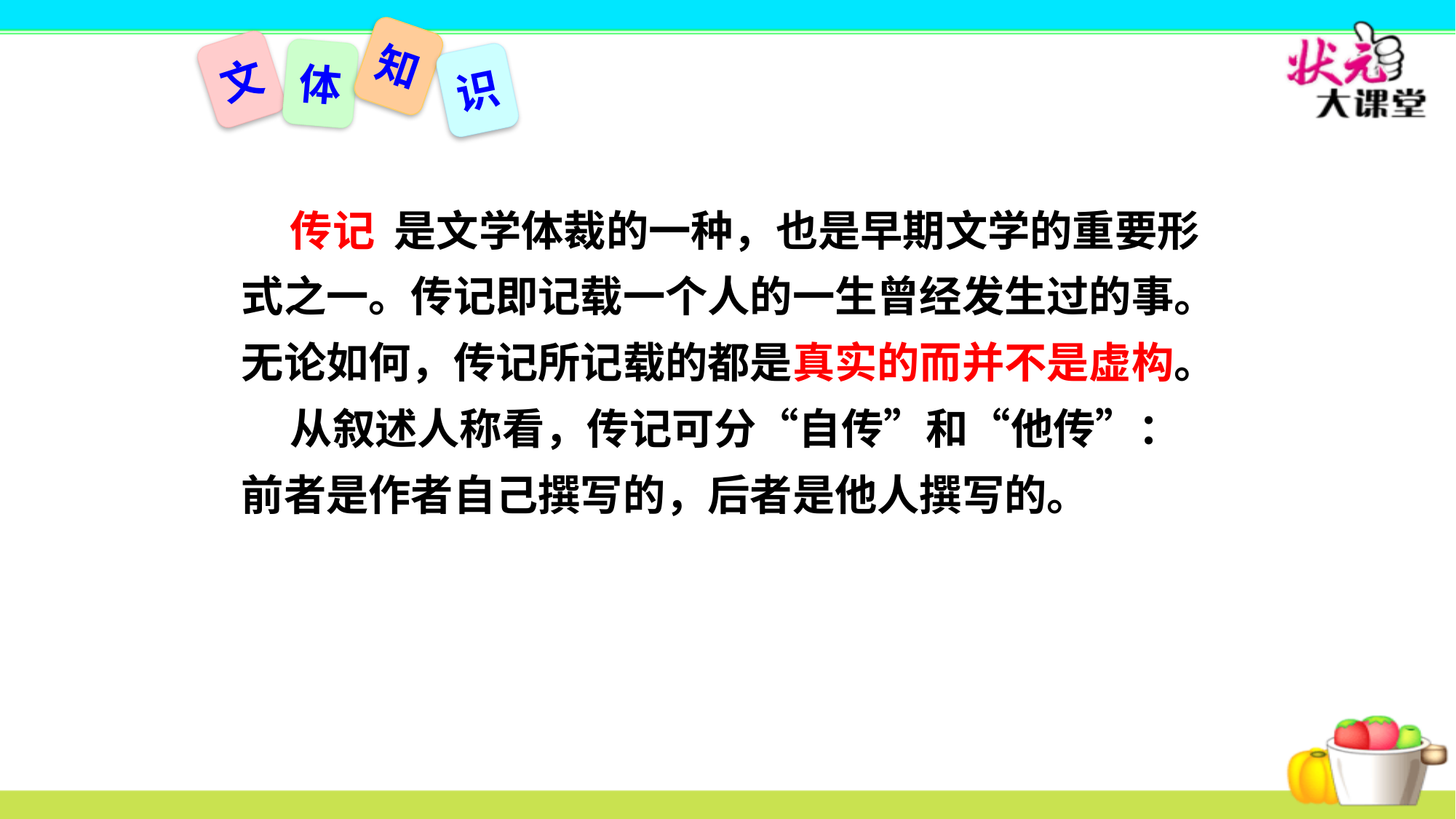

知
文
体
识
    传记  是文学体裁的一种，也是早期文学的重要形式之一。传记即记载一个人的一生曾经发生过的事。无论如何，传记所记载的都是真实的而并不是虚构。
    从叙述人称看，传记可分“自传”和“他传”：前者是作者自己撰写的，后者是他人撰写的。